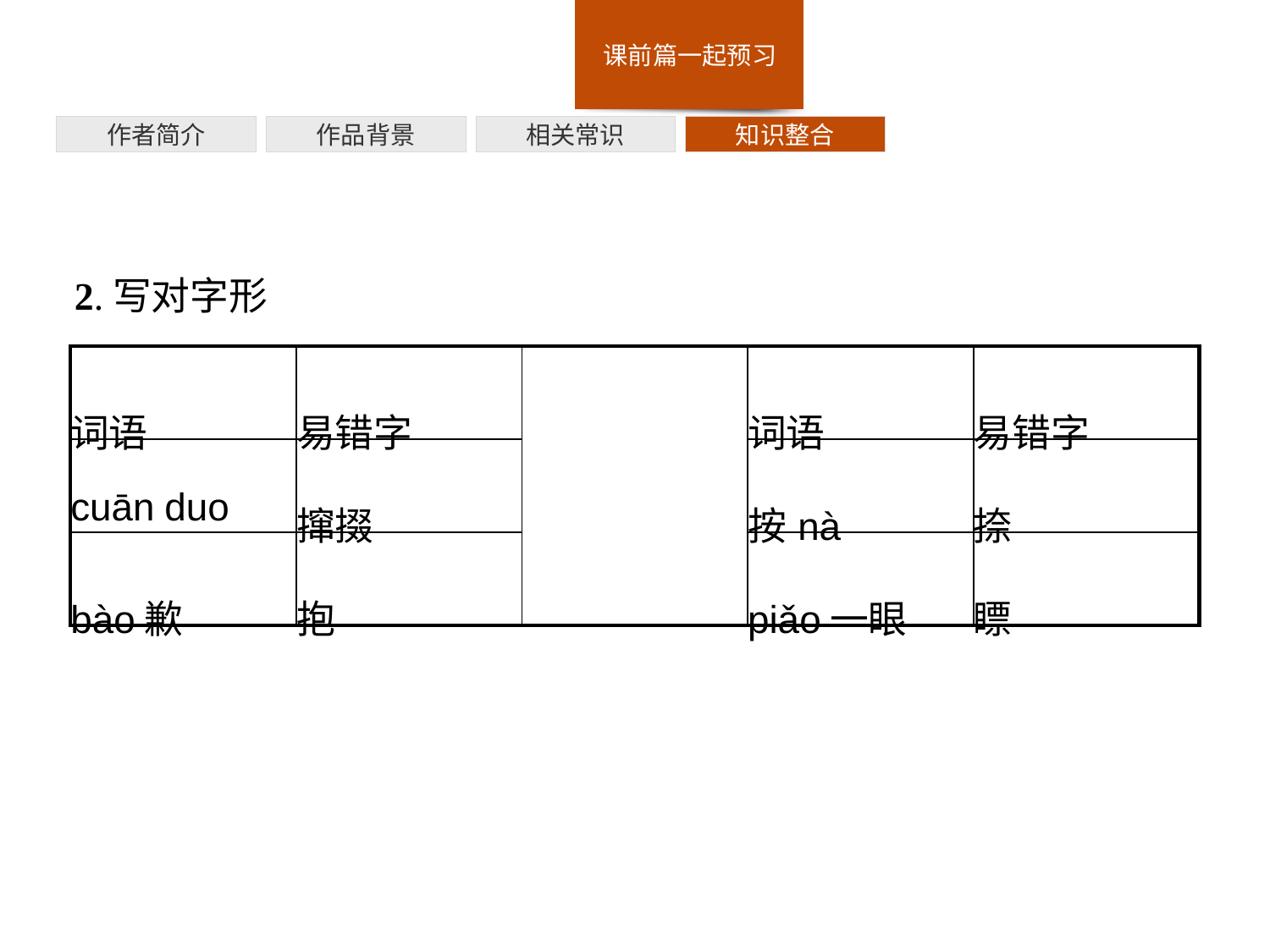

作者简介
作品背景
相关常识
知识整合
2.写对字形
| 词语 | 易错字 |  | 词语 | 易错字 |
| --- | --- | --- | --- | --- |
| cuān duo | 撺掇 |  | 按nà | 捺 |
| bào歉 | 抱 |  | piǎo一眼 | 瞟 |